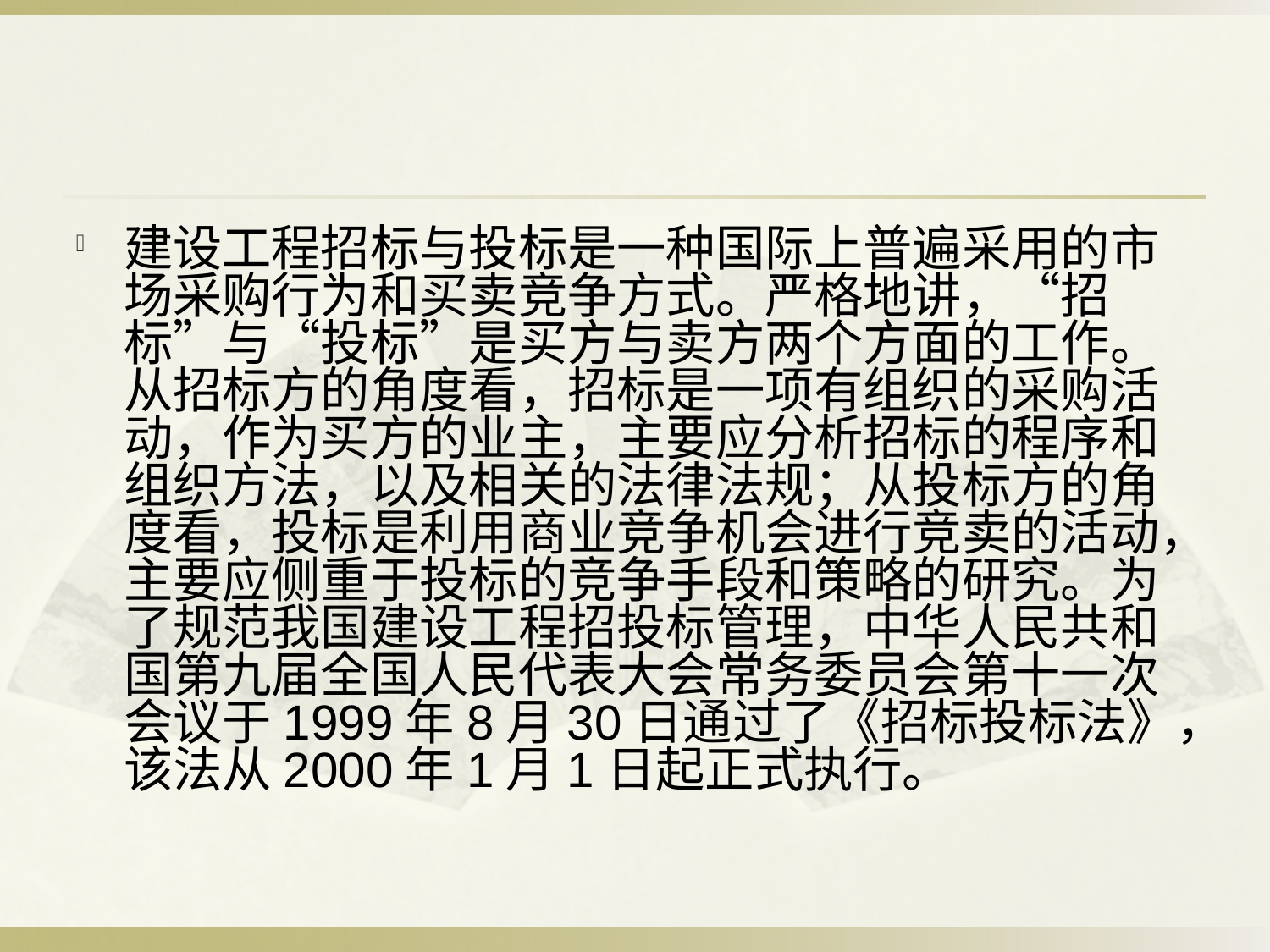

#
建设工程招标与投标是一种国际上普遍采用的市场采购行为和买卖竞争方式。严格地讲，“招标”与“投标”是买方与卖方两个方面的工作。从招标方的角度看，招标是一项有组织的采购活动，作为买方的业主，主要应分析招标的程序和组织方法，以及相关的法律法规；从投标方的角度看，投标是利用商业竞争机会进行竞卖的活动，主要应侧重于投标的竞争手段和策略的研究。为了规范我国建设工程招投标管理，中华人民共和国第九届全国人民代表大会常务委员会第十一次会议于1999年8月30日通过了《招标投标法》，该法从2000年1月1日起正式执行。